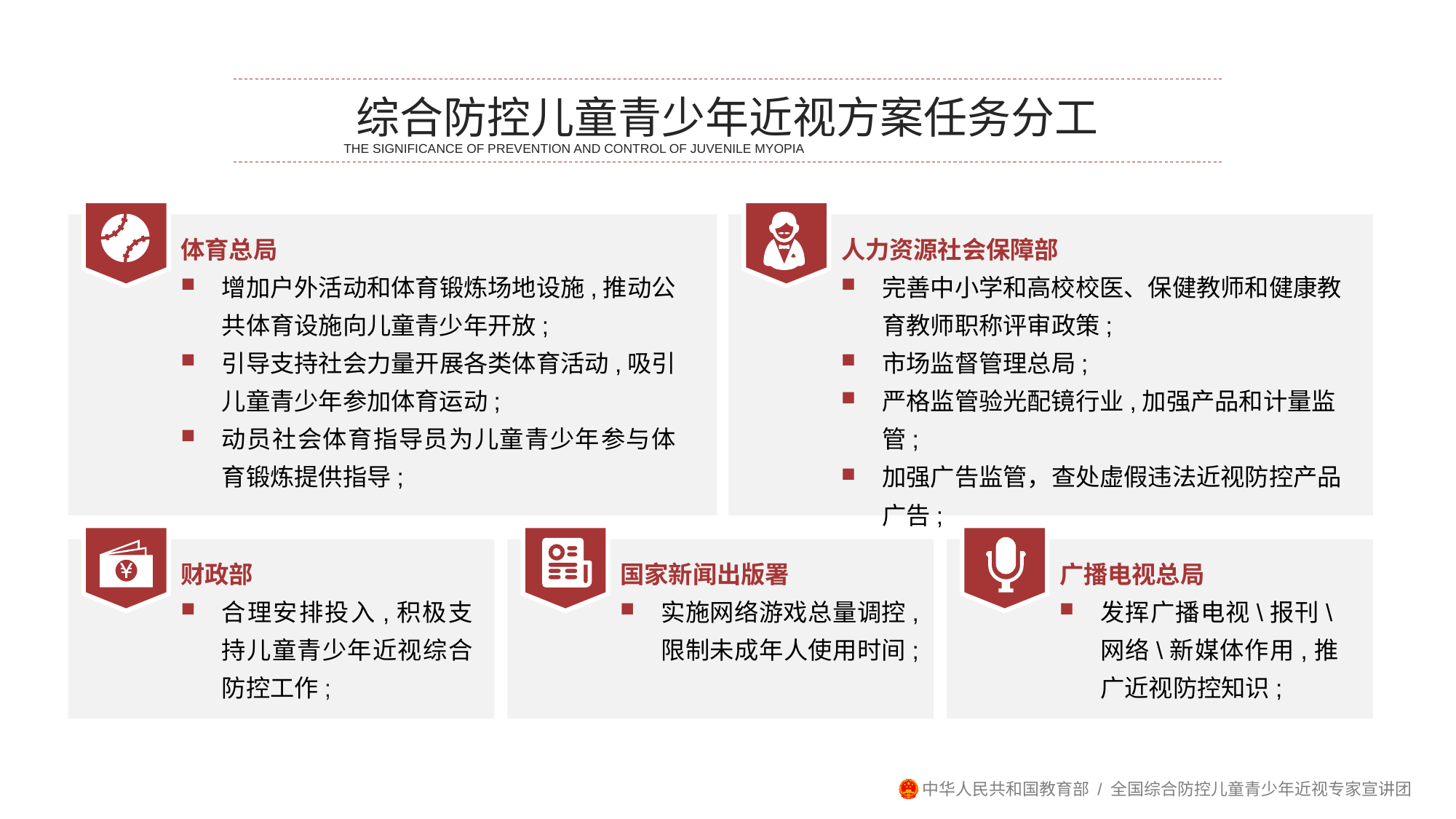

综合防控儿童青少年近视方案任务分工
THE SIGNIFICANCE OF PREVENTION AND CONTROL OF JUVENILE MYOPIA

体育总局
增加户外活动和体育锻炼场地设施,推动公共体育设施向儿童青少年开放;
引导支持社会力量开展各类体育活动,吸引儿童青少年参加体育运动;
动员社会体育指导员为儿童青少年参与体育锻炼提供指导;

人力资源社会保障部
完善中小学和高校校医、保健教师和健康教育教师职称评审政策;
市场监督管理总局;
严格监管验光配镜行业,加强产品和计量监管;
加强广告监管，查处虚假违法近视防控产品广告;

财政部
合理安排投入,积极支持儿童青少年近视综合防控工作;

国家新闻出版署
实施网络游戏总量调控,限制未成年人使用时间;

广播电视总局
发挥广播电视\报刊\网络\新媒体作用,推广近视防控知识;